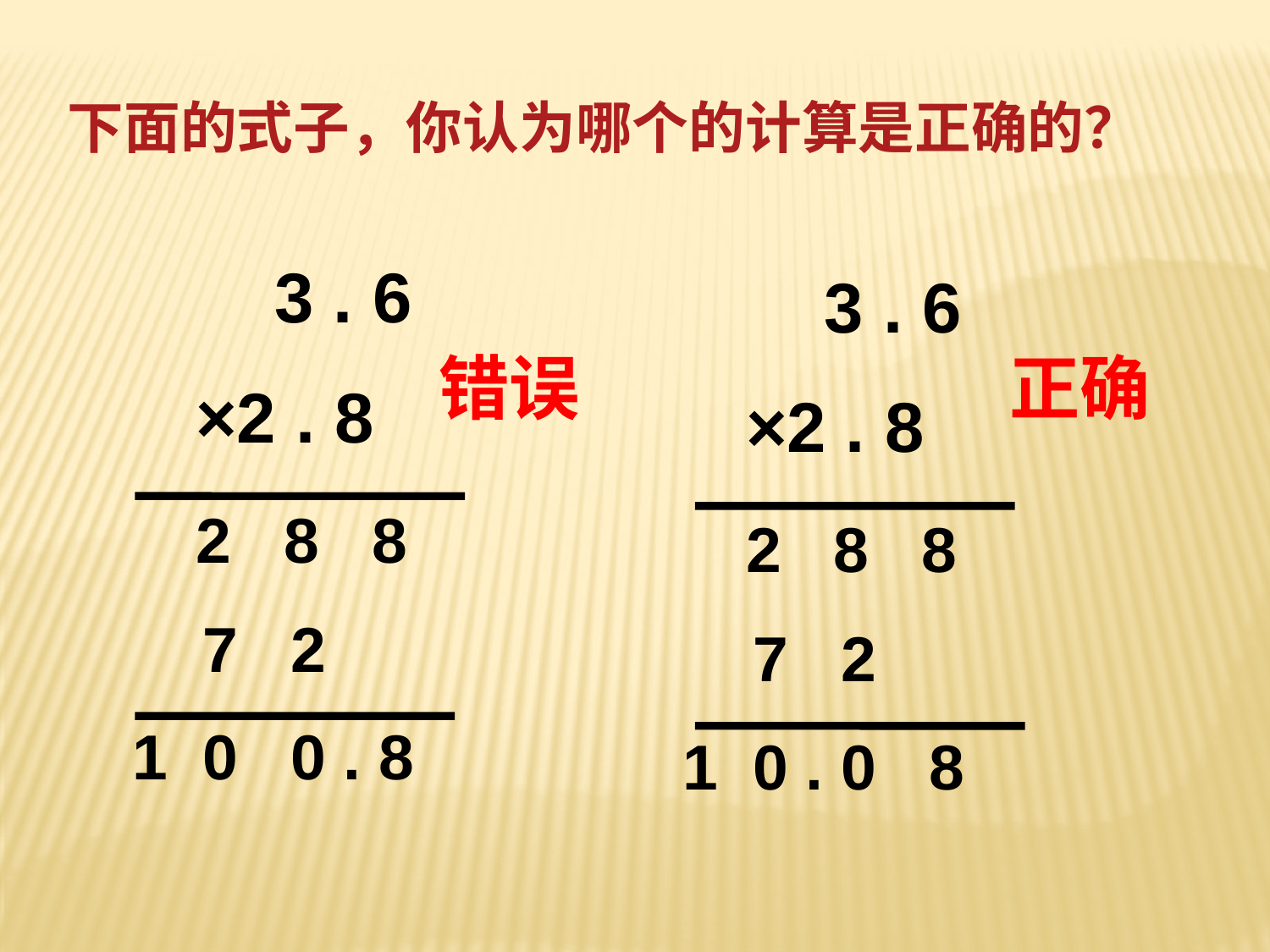

下面的式子，你认为哪个的计算是正确的？
         3 . 6
     ×2 . 8
     2   8   8
      7   2
  1  0   0 . 8
         3 . 6
     ×2 . 8
     2   8   8
      7   2
  1  0 . 0   8
错误
 正确